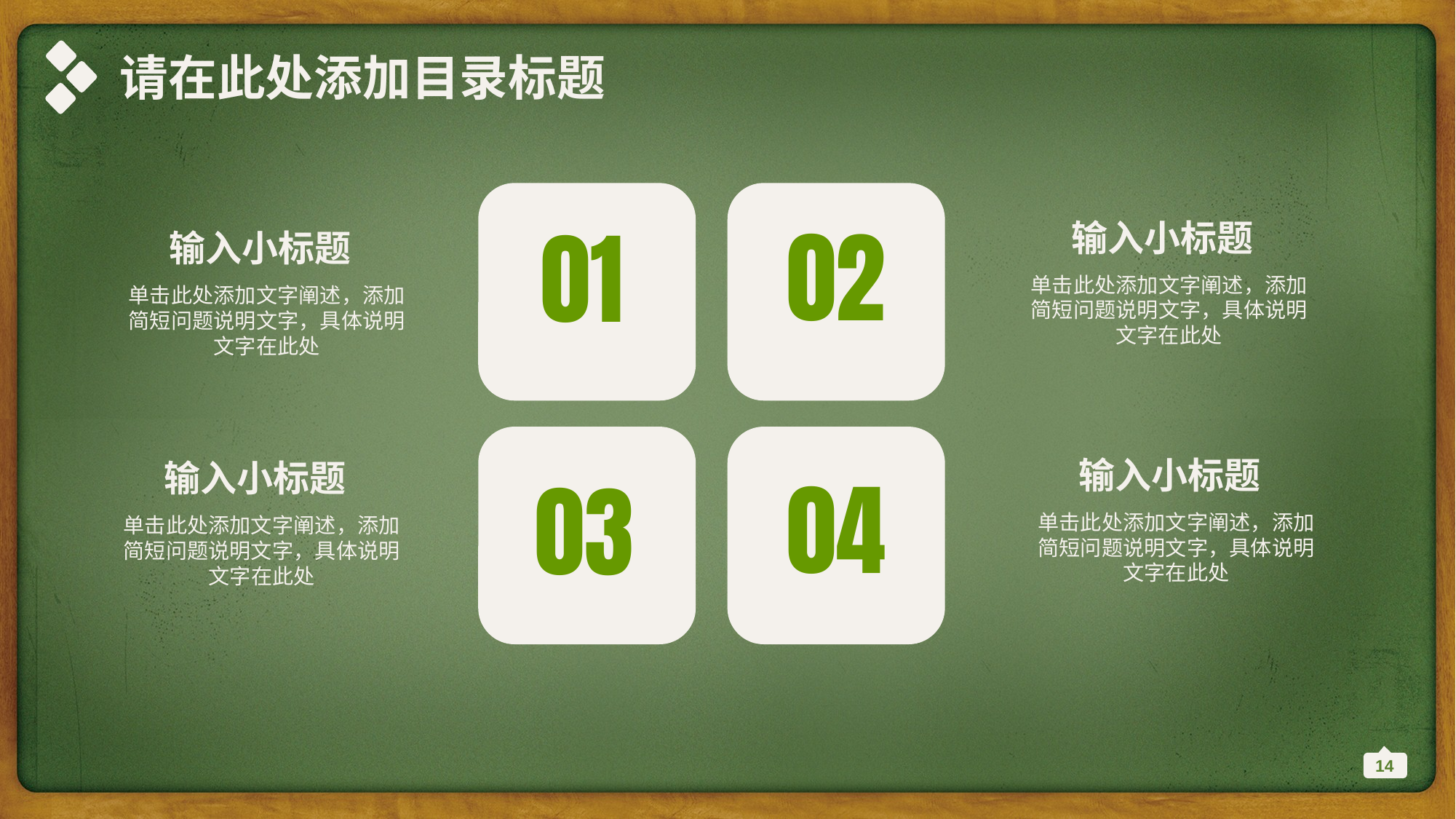

请在此处添加目录标题

输入小标题
02
输入小标题
01
单击此处添加文字阐述，添加简短问题说明文字，具体说明文字在此处
单击此处添加文字阐述，添加简短问题说明文字，具体说明文字在此处

输入小标题
输入小标题
04
03
单击此处添加文字阐述，添加简短问题说明文字，具体说明文字在此处
单击此处添加文字阐述，添加简短问题说明文字，具体说明文字在此处